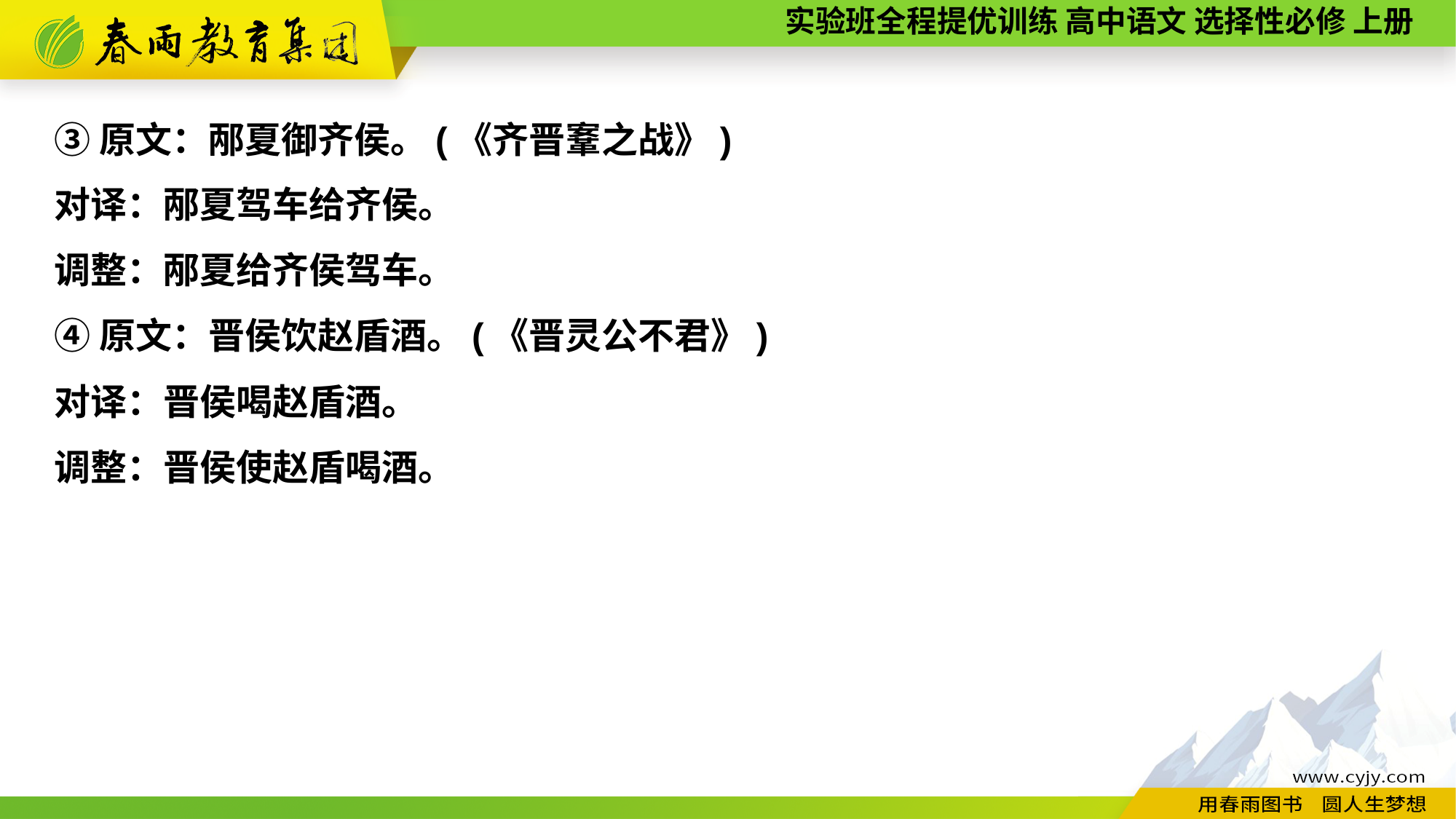

③原文：邴夏御齐侯。(《齐晋鞌之战》)
对译：邴夏驾车给齐侯。
调整：邴夏给齐侯驾车。
④原文：晋侯饮赵盾酒。(《晋灵公不君》)
对译：晋侯喝赵盾酒。
调整：晋侯使赵盾喝酒。